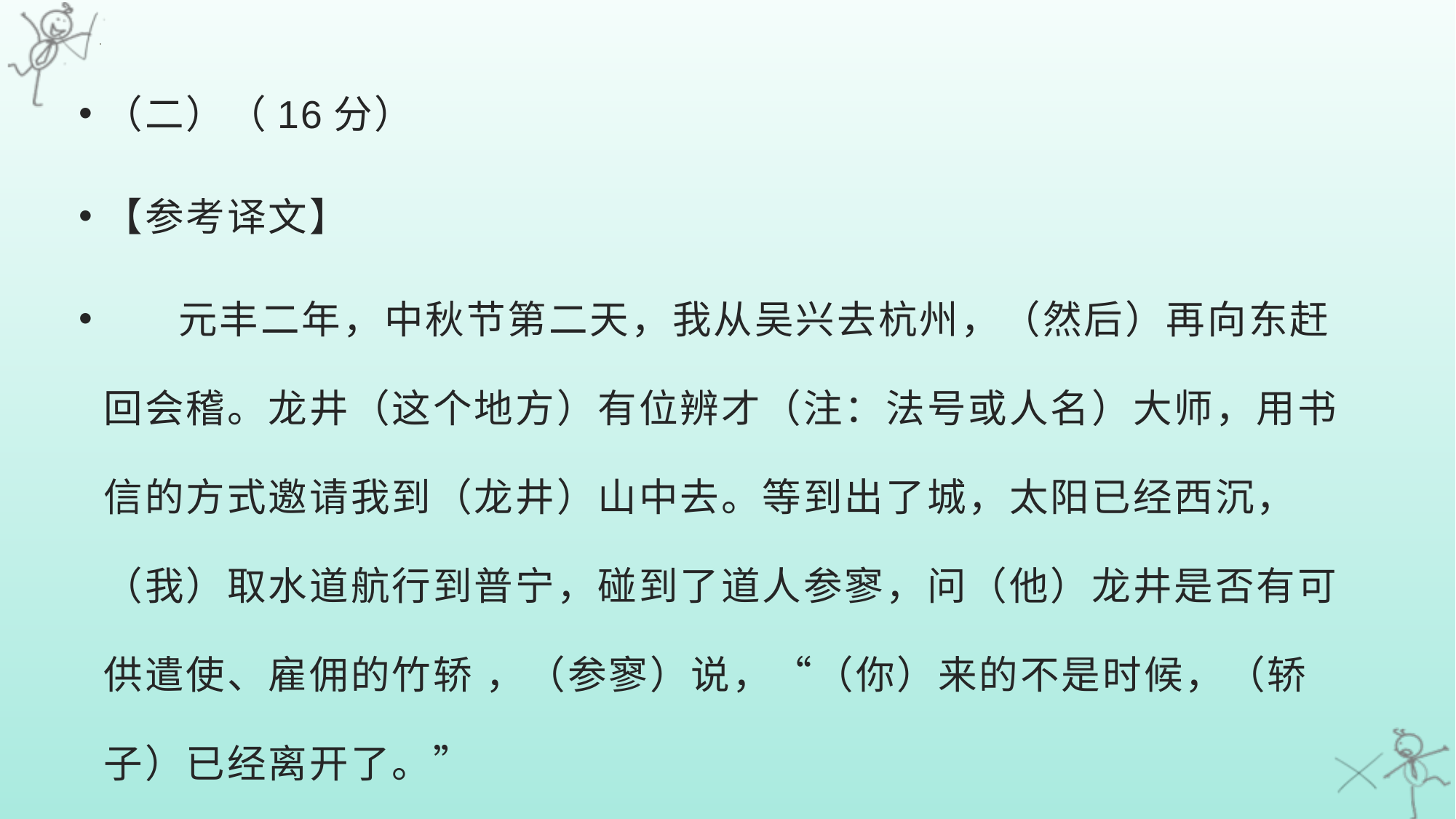

（二）（16分）
【参考译文】
      元丰二年，中秋节第二天，我从吴兴去杭州，（然后）再向东赶回会稽。龙井（这个地方）有位辨才（注：法号或人名）大师，用书信的方式邀请我到（龙井）山中去。等到出了城，太阳已经西沉，（我）取水道航行到普宁，碰到了道人参寥，问（他）龙井是否有可供遣使、雇佣的竹轿 ，（参寥）说，“（你）来的不是时候，（轿子）已经离开了。”